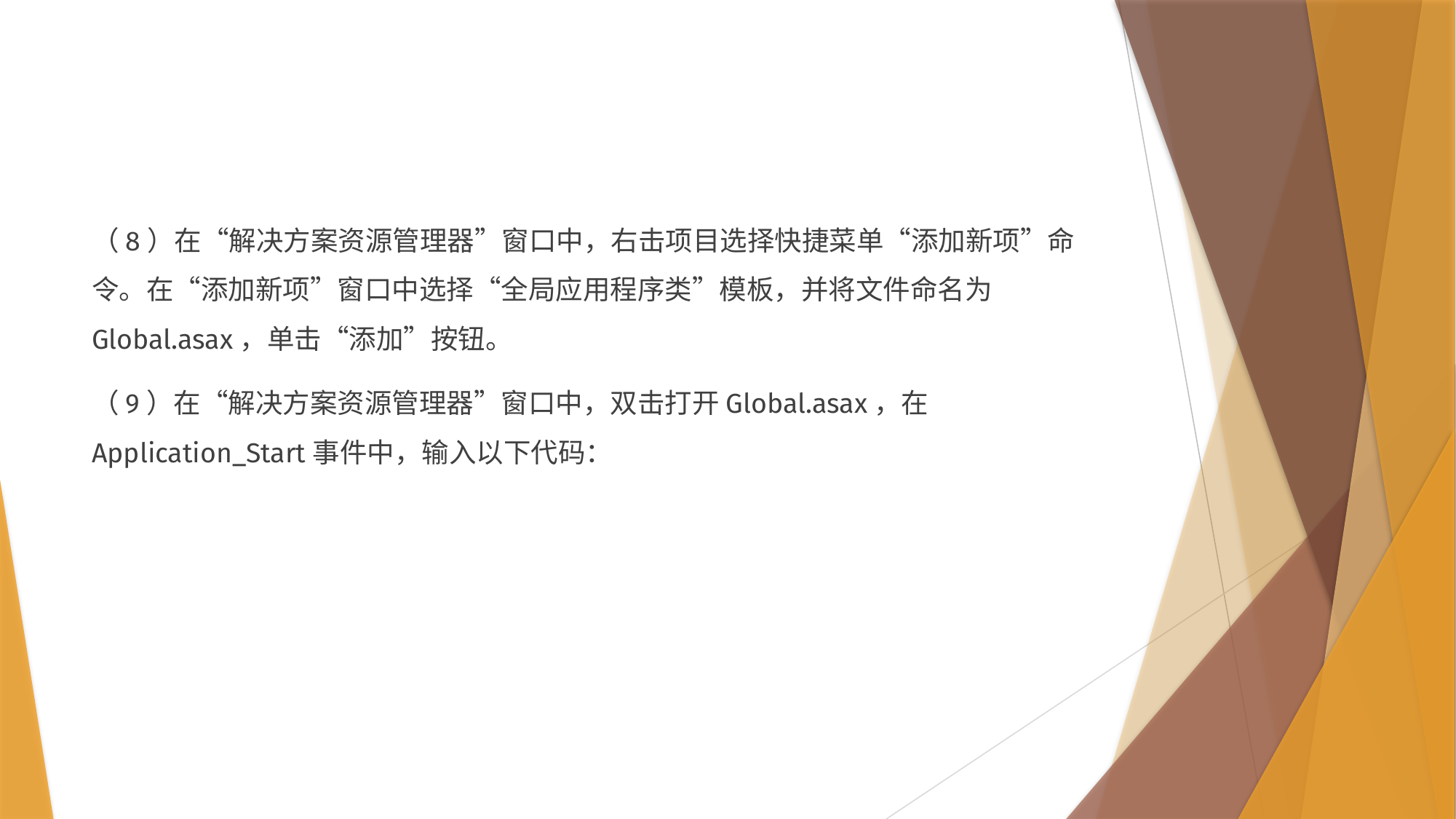

#
（8）在“解决方案资源管理器”窗口中，右击项目选择快捷菜单“添加新项”命令。在“添加新项”窗口中选择“全局应用程序类”模板，并将文件命名为Global.asax，单击“添加”按钮。
（9）在“解决方案资源管理器”窗口中，双击打开Global.asax，在Application_Start事件中，输入以下代码：